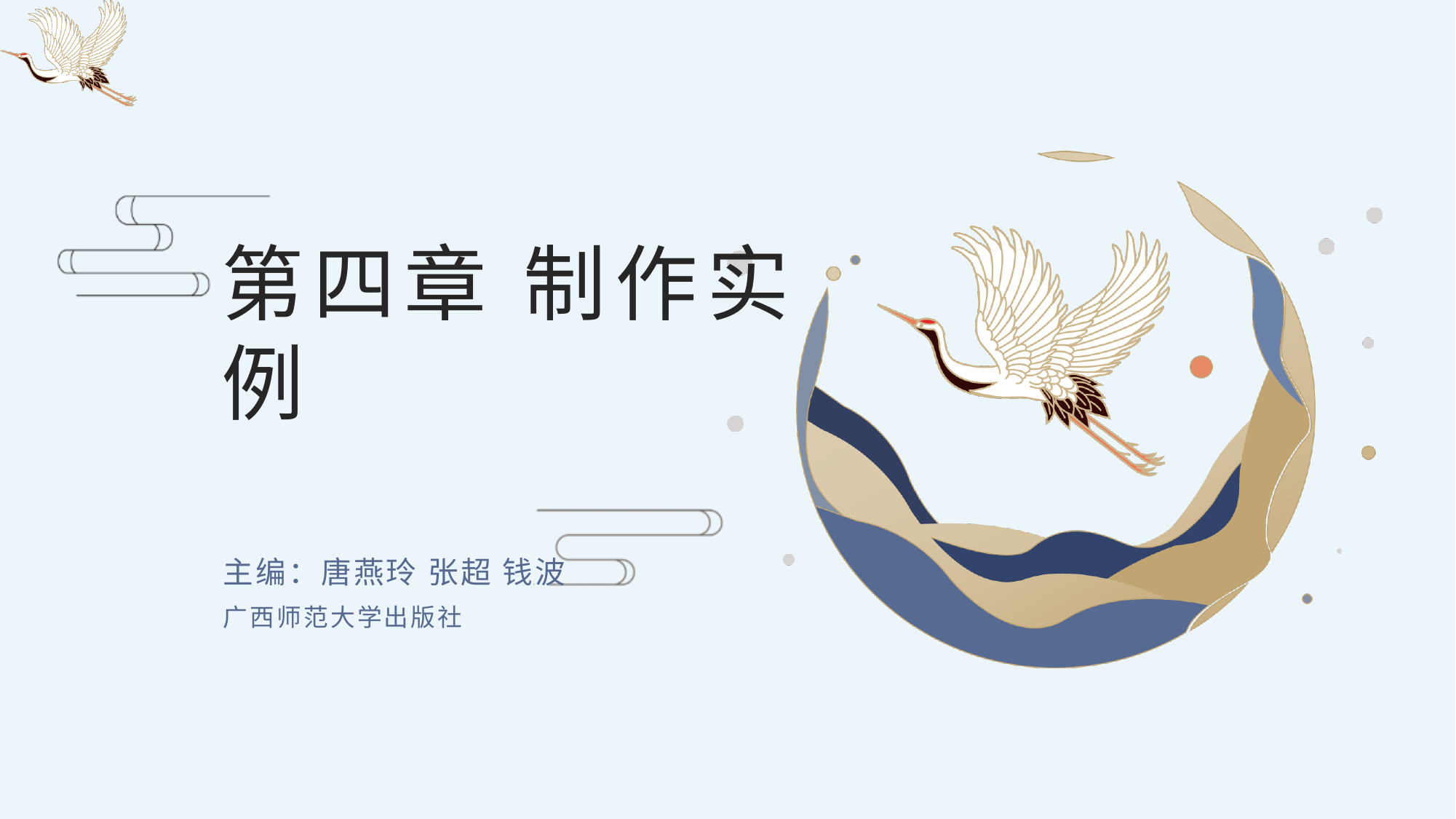

# 第四章 制作实例
主编：唐燕玲 张超 钱波
广西师范大学出版社